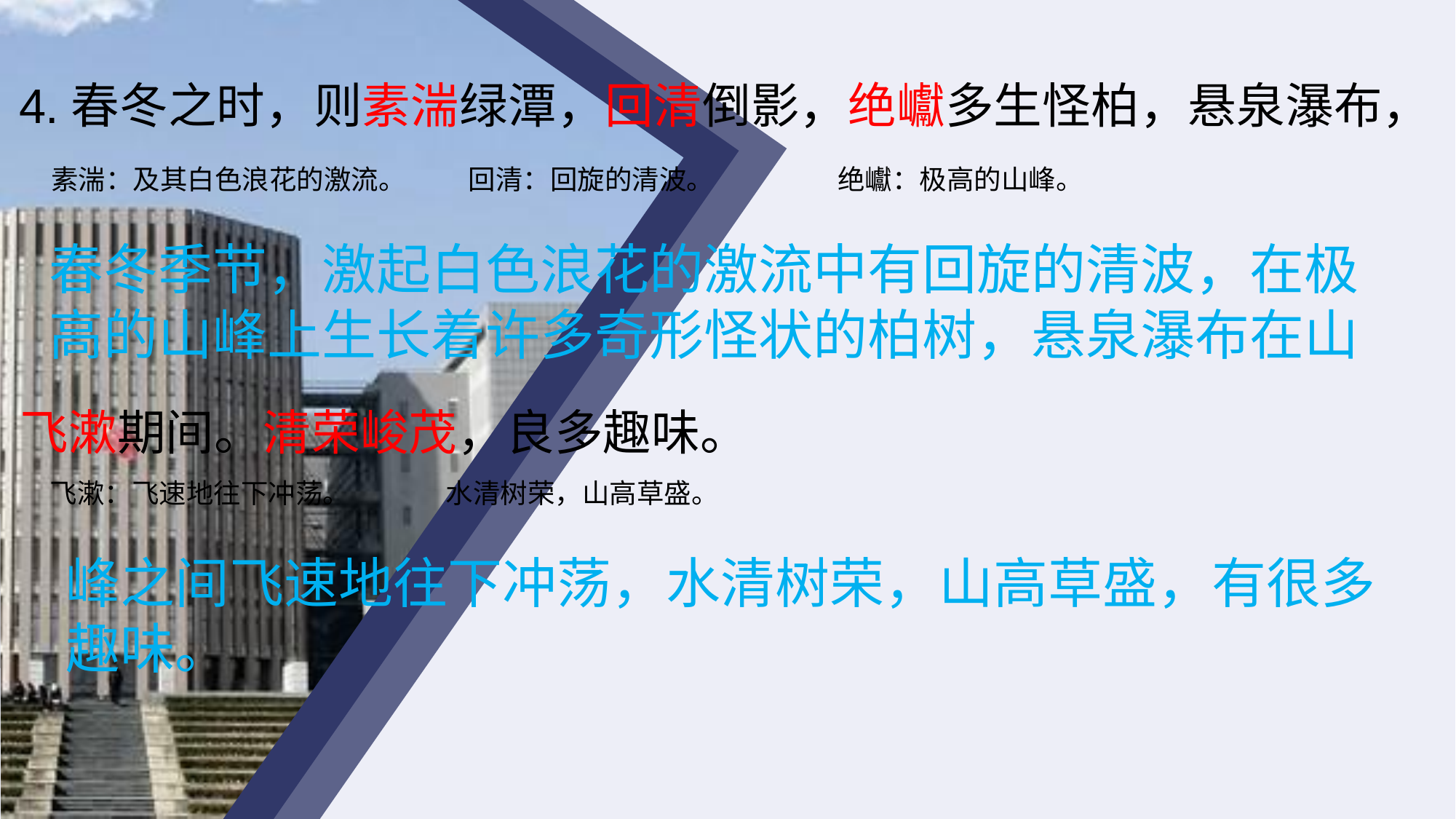

4.春冬之时，则素湍绿潭，回清倒影，绝巘多生怪柏，悬泉瀑布，
素湍：及其白色浪花的激流。
回清：回旋的清波。
绝巘：极高的山峰。
春冬季节，激起白色浪花的激流中有回旋的清波，在极高的山峰上生长着许多奇形怪状的柏树，悬泉瀑布在山
飞漱期间。清荣峻茂，良多趣味。
飞漱：飞速地往下冲荡。
水清树荣，山高草盛。
峰之间飞速地往下冲荡，水清树荣，山高草盛，有很多趣味。